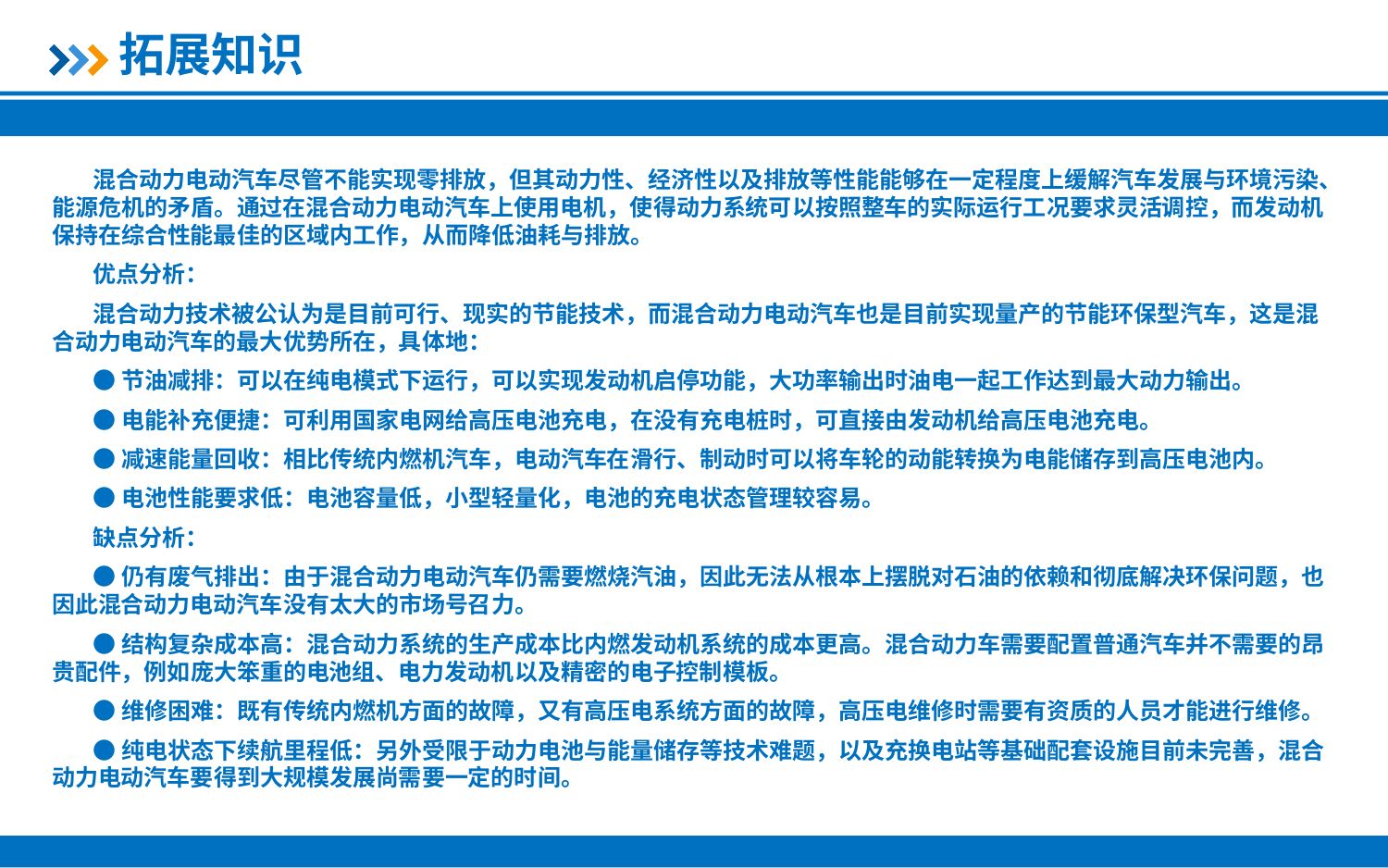

拓展知识
混合动力电动汽车尽管不能实现零排放，但其动力性、经济性以及排放等性能能够在一定程度上缓解汽车发展与环境污染、能源危机的矛盾。通过在混合动力电动汽车上使用电机，使得动力系统可以按照整车的实际运行工况要求灵活调控，而发动机保持在综合性能最佳的区域内工作，从而降低油耗与排放。
优点分析：
混合动力技术被公认为是目前可行、现实的节能技术，而混合动力电动汽车也是目前实现量产的节能环保型汽车，这是混合动力电动汽车的最大优势所在，具体地：
●节油减排：可以在纯电模式下运行，可以实现发动机启停功能，大功率输出时油电一起工作达到最大动力输出。
●电能补充便捷：可利用国家电网给高压电池充电，在没有充电桩时，可直接由发动机给高压电池充电。
●减速能量回收：相比传统内燃机汽车，电动汽车在滑行、制动时可以将车轮的动能转换为电能储存到高压电池内。
●电池性能要求低：电池容量低，小型轻量化，电池的充电状态管理较容易。
缺点分析：
●仍有废气排出：由于混合动力电动汽车仍需要燃烧汽油，因此无法从根本上摆脱对石油的依赖和彻底解决环保问题，也因此混合动力电动汽车没有太大的市场号召力。
●结构复杂成本高：混合动力系统的生产成本比内燃发动机系统的成本更高。混合动力车需要配置普通汽车并不需要的昂贵配件，例如庞大笨重的电池组、电力发动机以及精密的电子控制模板。
●维修困难：既有传统内燃机方面的故障，又有高压电系统方面的故障，高压电维修时需要有资质的人员才能进行维修。
●纯电状态下续航里程低：另外受限于动力电池与能量储存等技术难题，以及充换电站等基础配套设施目前未完善，混合动力电动汽车要得到大规模发展尚需要一定的时间。